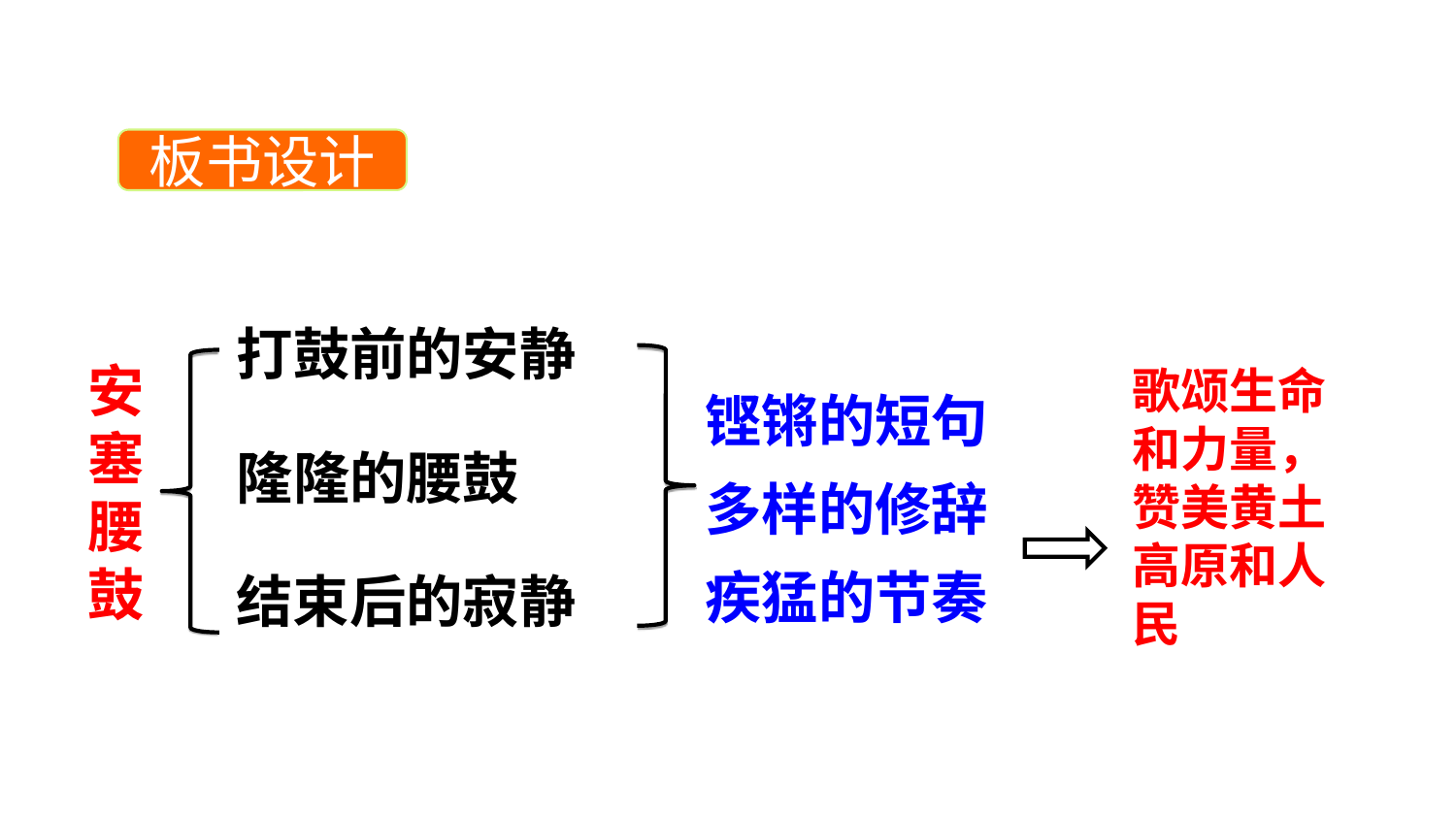

板书设计
打鼓前的安静

安塞腰鼓

歌颂生命和力量，赞美黄土高原和人民
铿锵的短句
多样的修辞
疾猛的节奏
隆隆的腰鼓

结束后的寂静